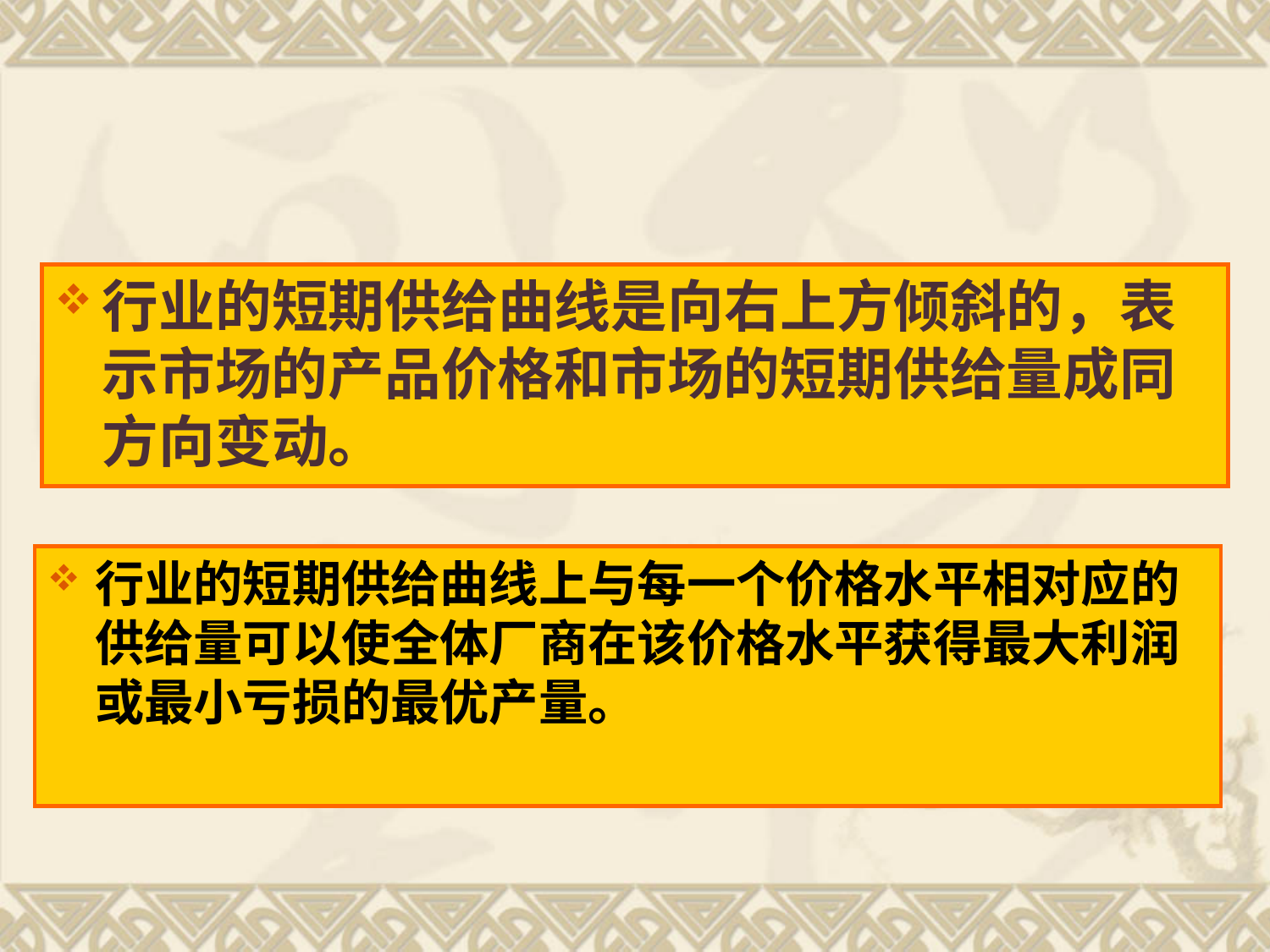

#
行业的短期供给曲线是向右上方倾斜的，表示市场的产品价格和市场的短期供给量成同方向变动。
行业的短期供给曲线上与每一个价格水平相对应的供给量可以使全体厂商在该价格水平获得最大利润或最小亏损的最优产量。